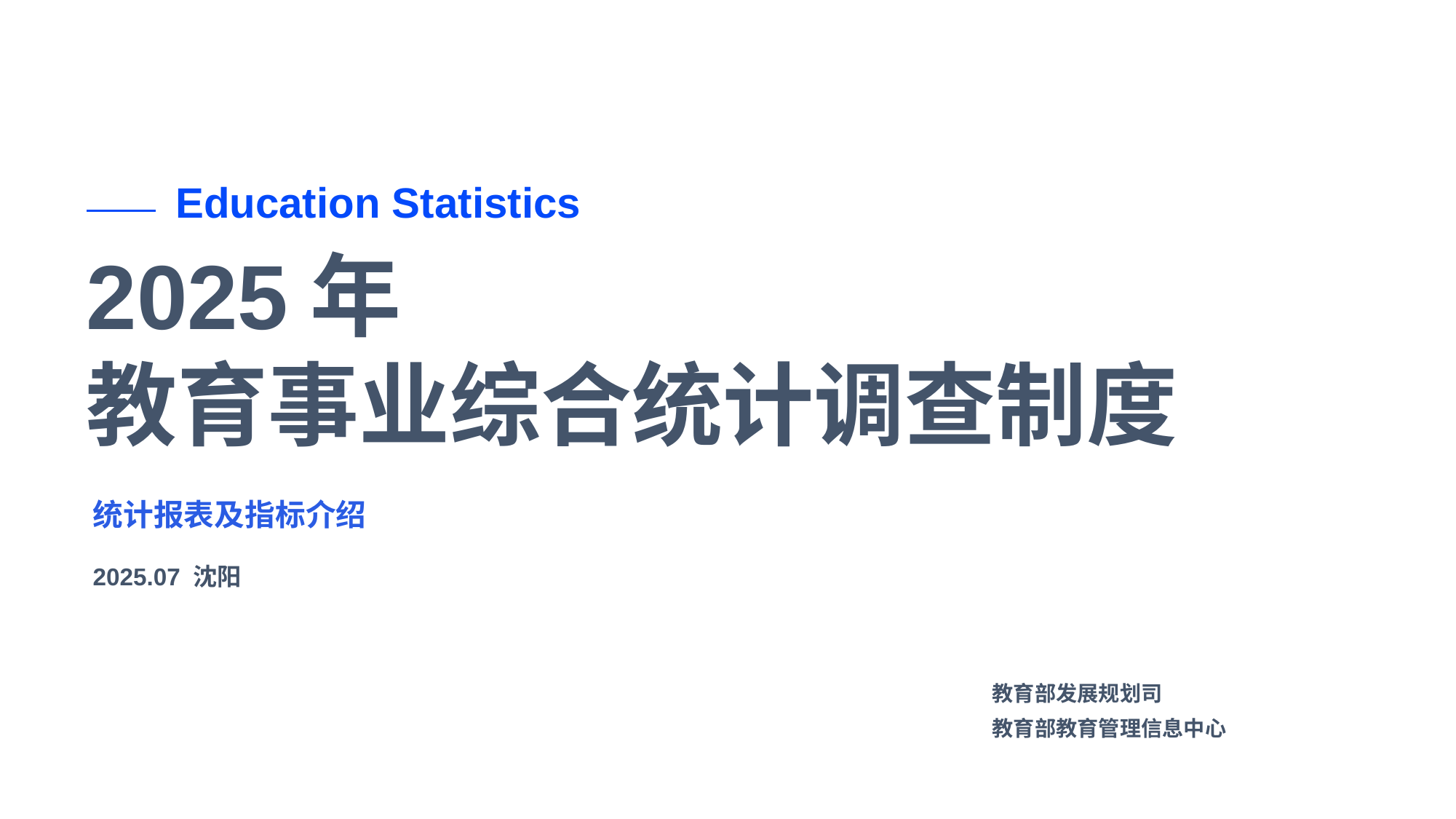

Education Statistics
2025年
教育事业综合统计调查制度
统计报表及指标介绍
2025.07 沈阳
教育部发展规划司
教育部教育管理信息中心